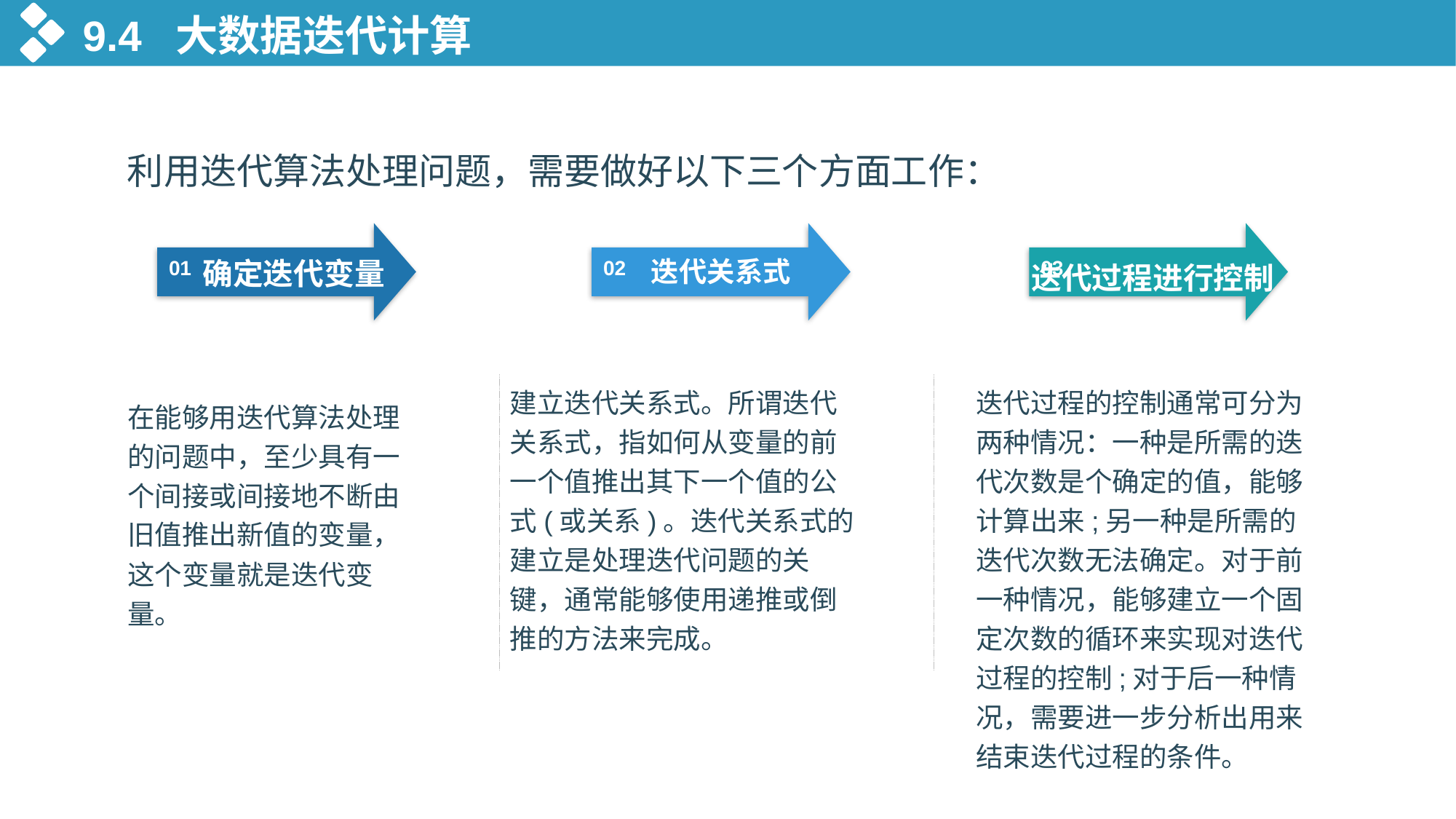

9.4  大数据迭代计算
利用迭代算法处理问题，需要做好以下三个方面工作：

确定迭代变量
迭代关系式
迭代过程进行控制
01
02
03
建立迭代关系式。所谓迭代关系式，指如何从变量的前一个值推出其下一个值的公式(或关系)。迭代关系式的建立是处理迭代问题的关键，通常能够使用递推或倒推的方法来完成。
迭代过程的控制通常可分为两种情况：一种是所需的迭代次数是个确定的值，能够计算出来;另一种是所需的迭代次数无法确定。对于前一种情况，能够建立一个固定次数的循环来实现对迭代过程的控制;对于后一种情况，需要进一步分析出用来结束迭代过程的条件。

在能够用迭代算法处理的问题中，至少具有一个间接或间接地不断由旧值推出新值的变量，这个变量就是迭代变量。